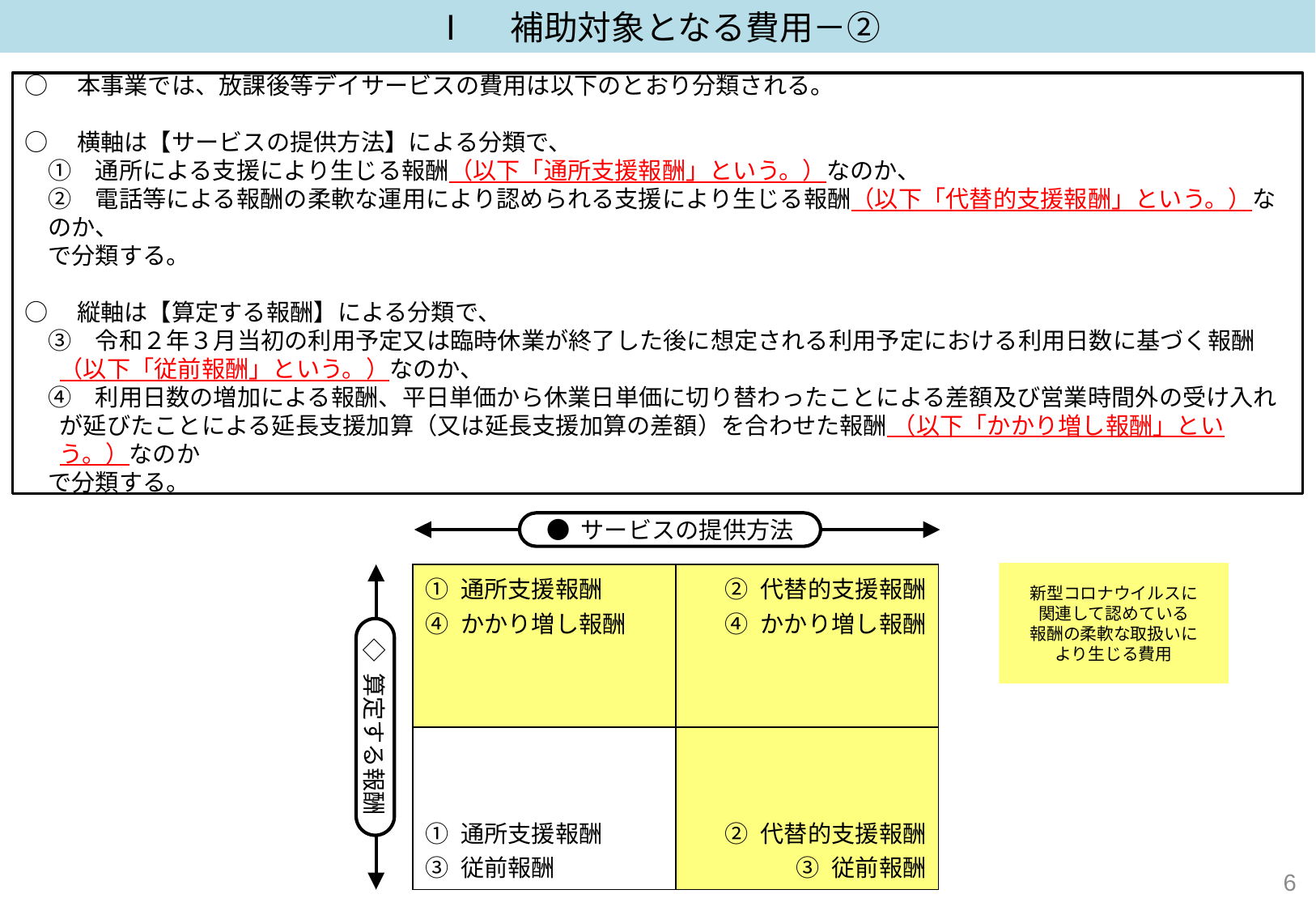

Ⅰ　補助対象となる費用－②
○　本事業では、放課後等デイサービスの費用は以下のとおり分類される。

○　横軸は【サービスの提供方法】による分類で、
　①　通所による支援により生じる報酬（以下「通所支援報酬」という。）なのか、
　②　電話等による報酬の柔軟な運用により認められる支援により生じる報酬（以下「代替的支援報酬」という。）なのか、
　で分類する。

○　縦軸は【算定する報酬】による分類で、
　③　令和２年３月当初の利用予定又は臨時休業が終了した後に想定される利用予定における利用日数に基づく報酬（以下「従前報酬」という。）なのか、
　④　利用日数の増加による報酬、平日単価から休業日単価に切り替わったことによる差額及び営業時間外の受け入れが延びたことによる延長支援加算（又は延長支援加算の差額）を合わせた報酬 （以下「かかり増し報酬」という。）なのか
　で分類する。
● サービスの提供方法
新型コロナウイルスに
関連して認めている
報酬の柔軟な取扱いに
より生じる費用
| ① 通所支援報酬 ④ かかり増し報酬 | ② 代替的支援報酬 ④ かかり増し報酬 |
| --- | --- |
| ① 通所支援報酬 ③ 従前報酬 | ② 代替的支援報酬 ③ 従前報酬 |
◇ 算定する報酬
6